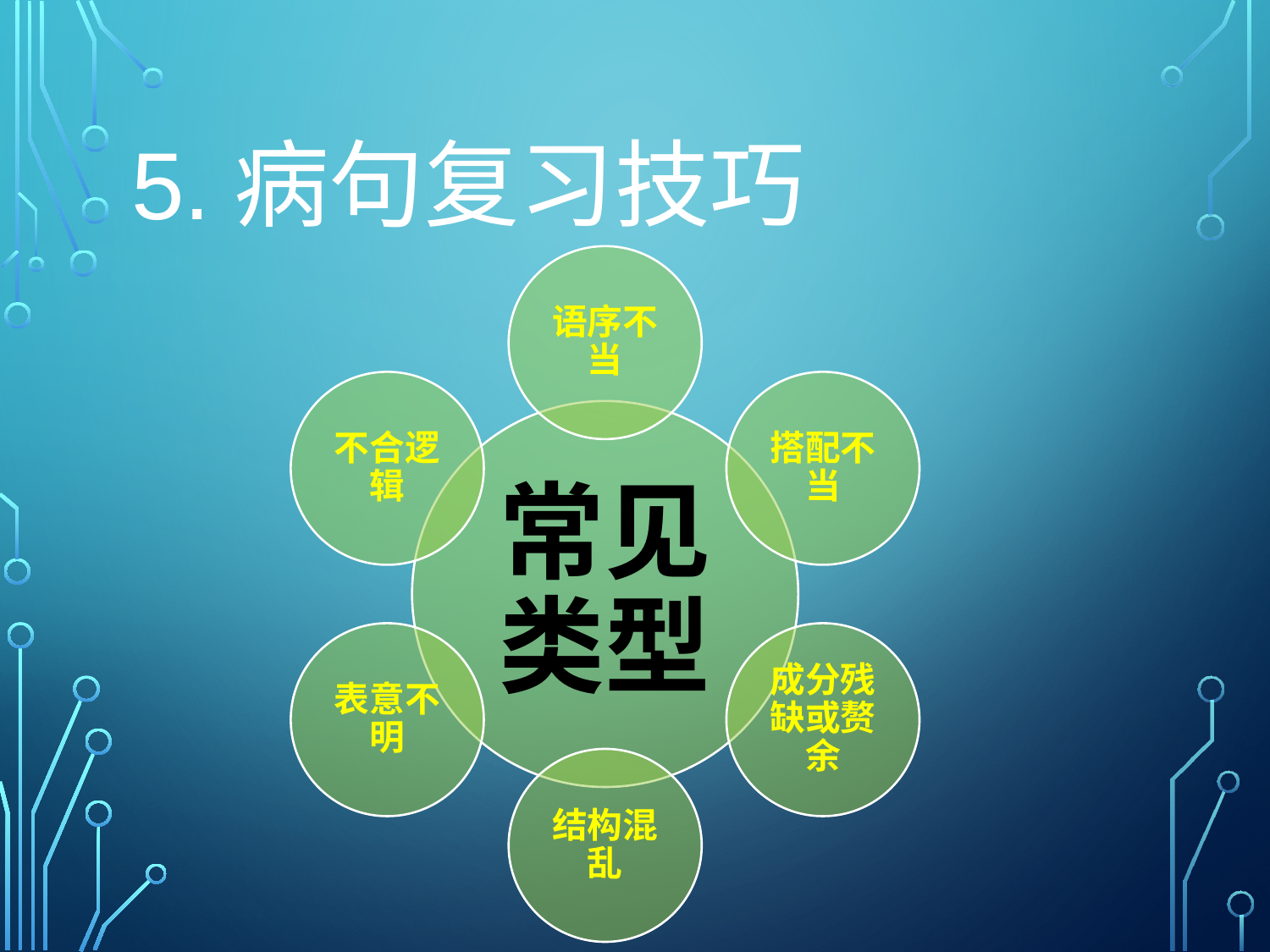

# 5.病句复习技巧
常见类型
语序不当
搭配不当
成分残缺或赘余
结构混乱
表意不明
不合逻辑